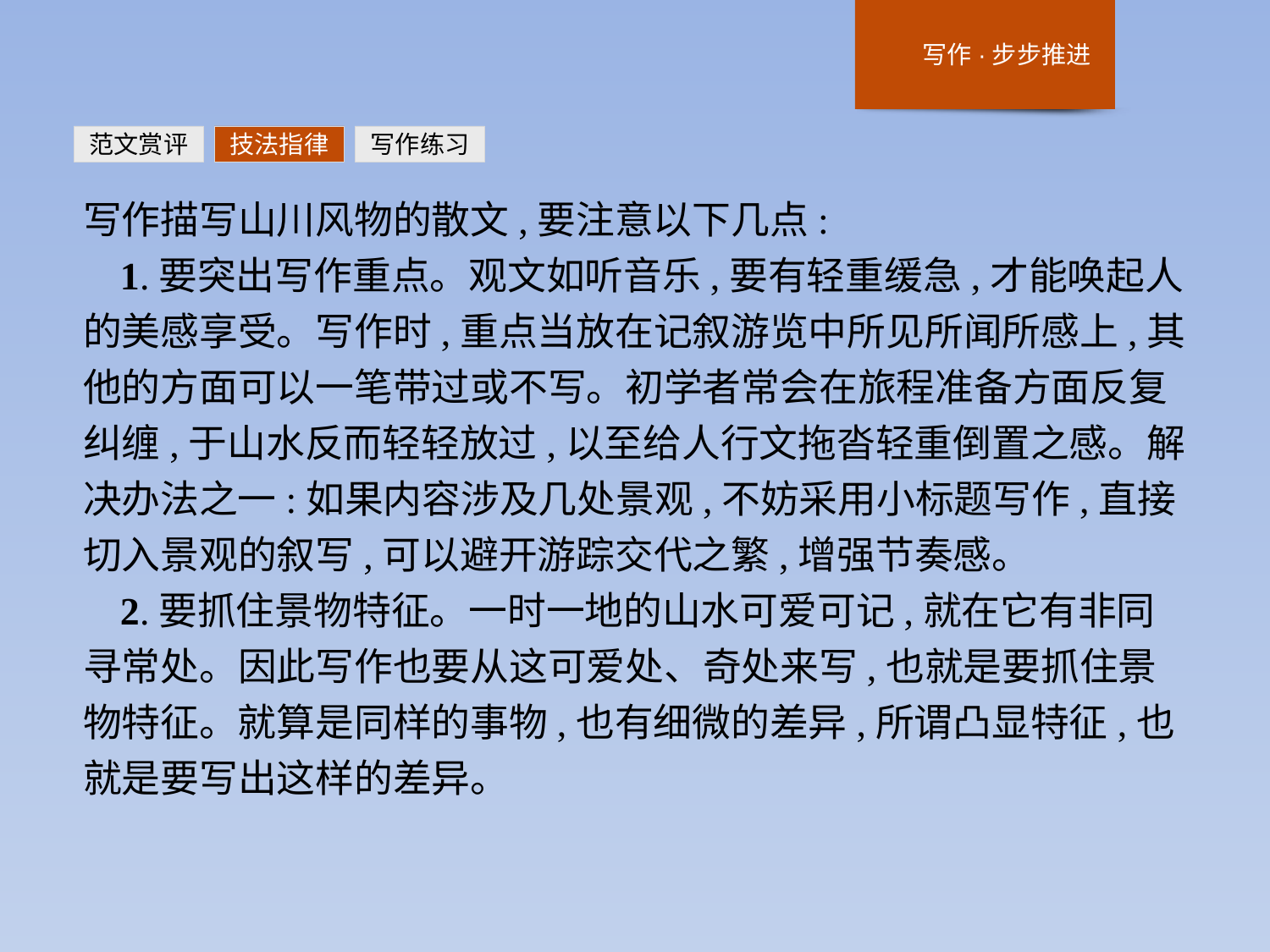

范文赏评
技法指律
写作练习
写作描写山川风物的散文,要注意以下几点:
1.要突出写作重点。观文如听音乐,要有轻重缓急,才能唤起人的美感享受。写作时,重点当放在记叙游览中所见所闻所感上,其他的方面可以一笔带过或不写。初学者常会在旅程准备方面反复纠缠,于山水反而轻轻放过,以至给人行文拖沓轻重倒置之感。解决办法之一:如果内容涉及几处景观,不妨采用小标题写作,直接切入景观的叙写,可以避开游踪交代之繁,增强节奏感。
2.要抓住景物特征。一时一地的山水可爱可记,就在它有非同寻常处。因此写作也要从这可爱处、奇处来写,也就是要抓住景物特征。就算是同样的事物,也有细微的差异,所谓凸显特征,也就是要写出这样的差异。